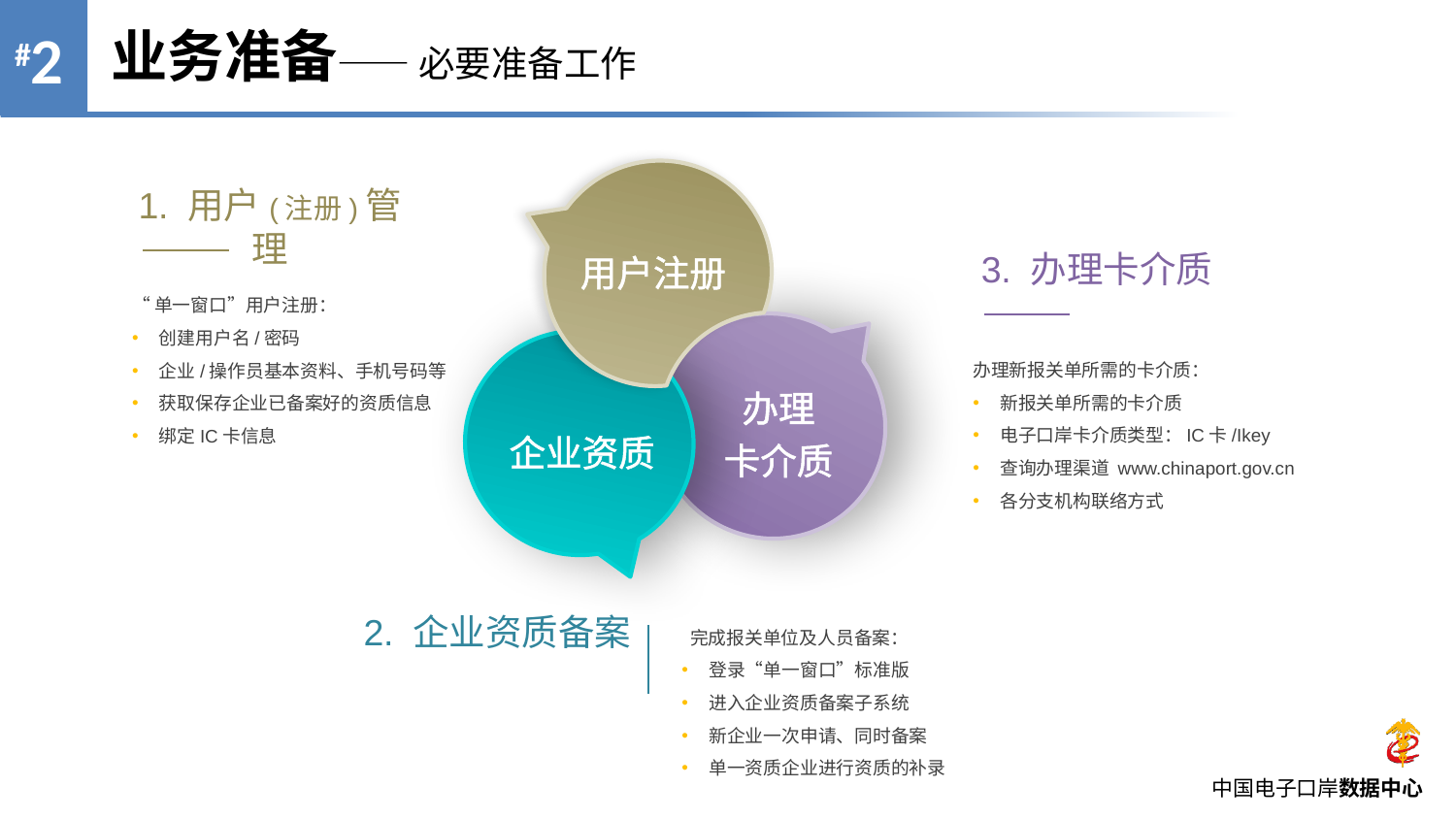

业务准备—— 必要准备工作

用户注册

办理
卡介质
企业资质
1. 用户(注册)管理
“单一窗口”用户注册：
创建用户名/密码
企业/操作员基本资料、手机号码等
获取保存企业已备案好的资质信息
绑定IC卡信息
3. 办理卡介质
办理新报关单所需的卡介质：
新报关单所需的卡介质
电子口岸卡介质类型：IC卡/Ikey
查询办理渠道 www.chinaport.gov.cn
各分支机构联络方式
2. 企业资质备案
 完成报关单位及人员备案：
登录“单一窗口”标准版
进入企业资质备案子系统
新企业一次申请、同时备案
单一资质企业进行资质的补录